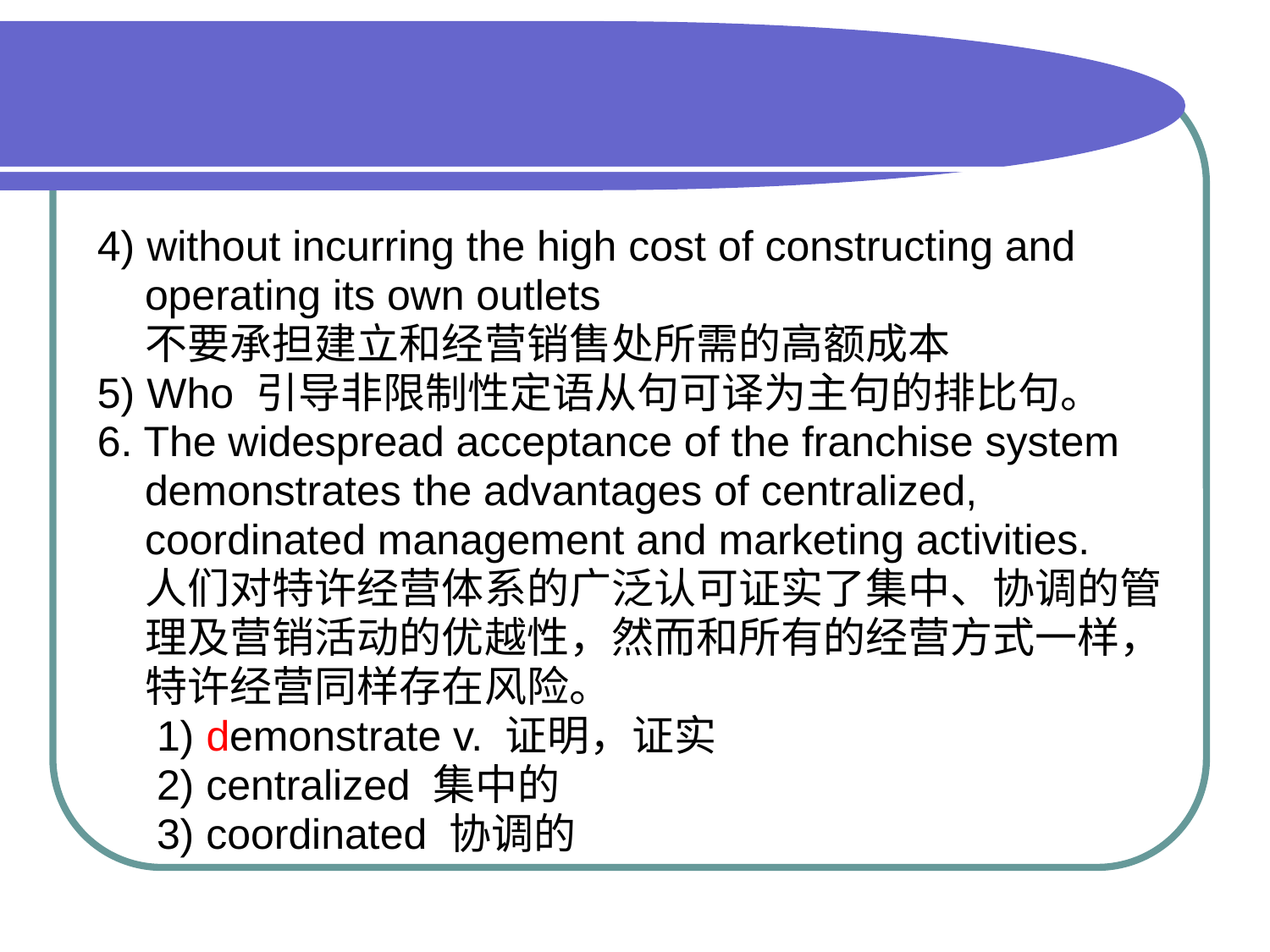

#
4) without incurring the high cost of constructing and
    operating its own outlets
    不要承担建立和经营销售处所需的高额成本
5) Who 引导非限制性定语从句可译为主句的排比句。
6. The widespread acceptance of the franchise system
    demonstrates the advantages of centralized,
    coordinated management and marketing activities.
    人们对特许经营体系的广泛认可证实了集中、协调的管
    理及营销活动的优越性，然而和所有的经营方式一样，
    特许经营同样存在风险。
     1) demonstrate v. 证明，证实
     2) centralized 集中的
     3) coordinated 协调的